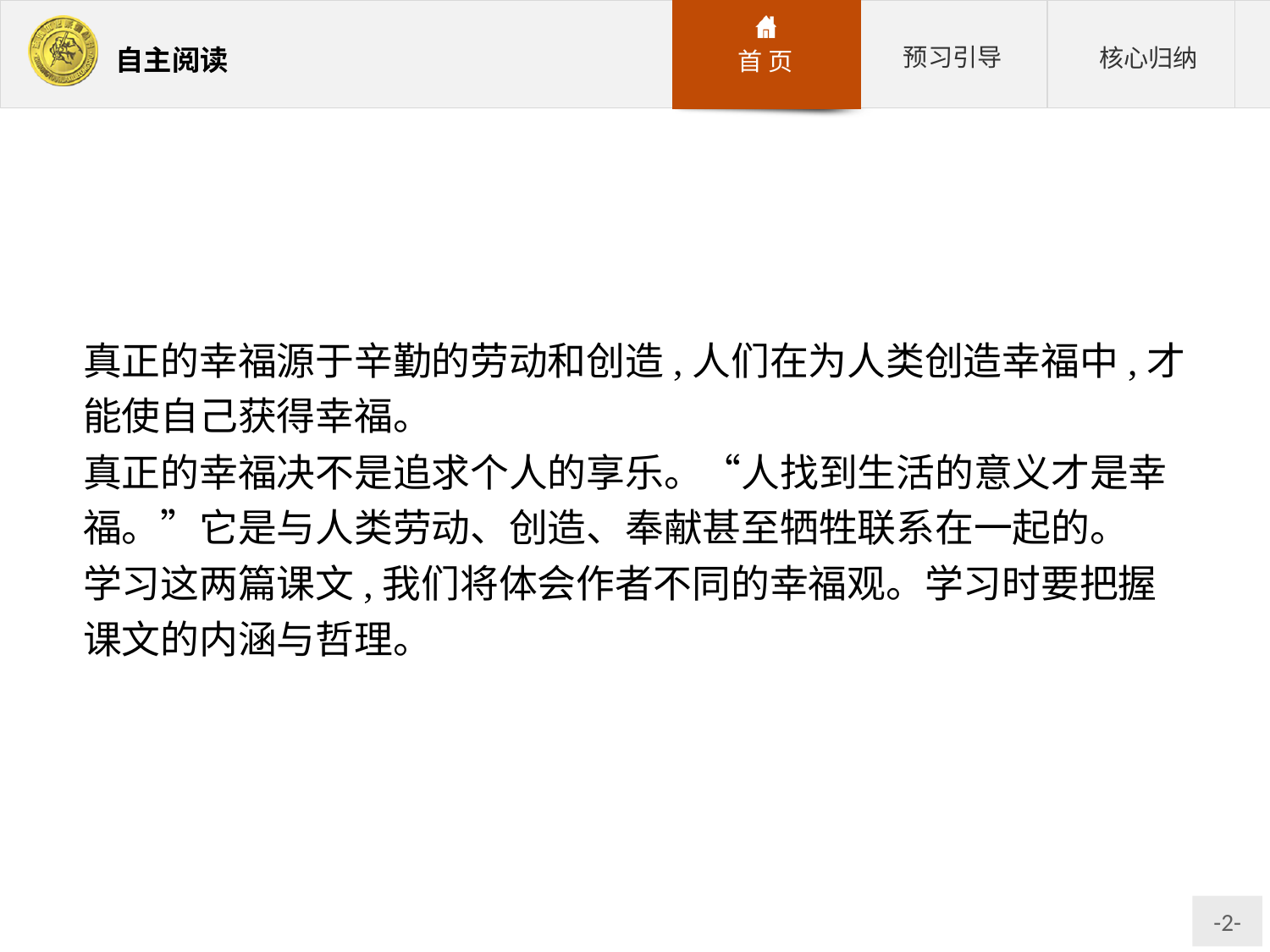

真正的幸福源于辛勤的劳动和创造,人们在为人类创造幸福中,才能使自己获得幸福。
真正的幸福决不是追求个人的享乐。“人找到生活的意义才是幸福。”它是与人类劳动、创造、奉献甚至牺牲联系在一起的。
学习这两篇课文,我们将体会作者不同的幸福观。学习时要把握课文的内涵与哲理。